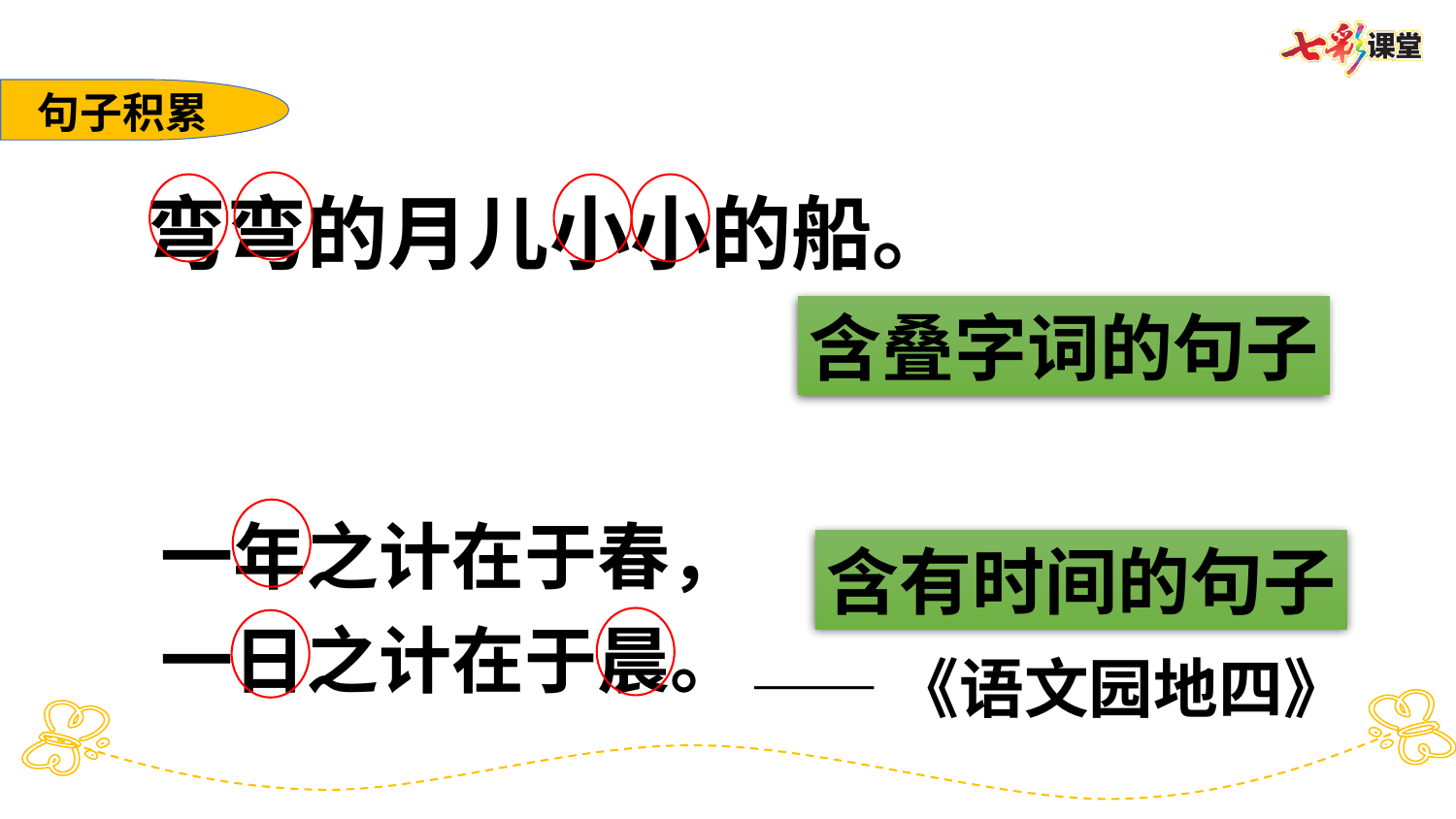

句子积累
弯弯的月儿小小的船。

含叠字词的句子
一年之计在于春，一日之计在于晨。

含有时间的句子

——《语文园地四》